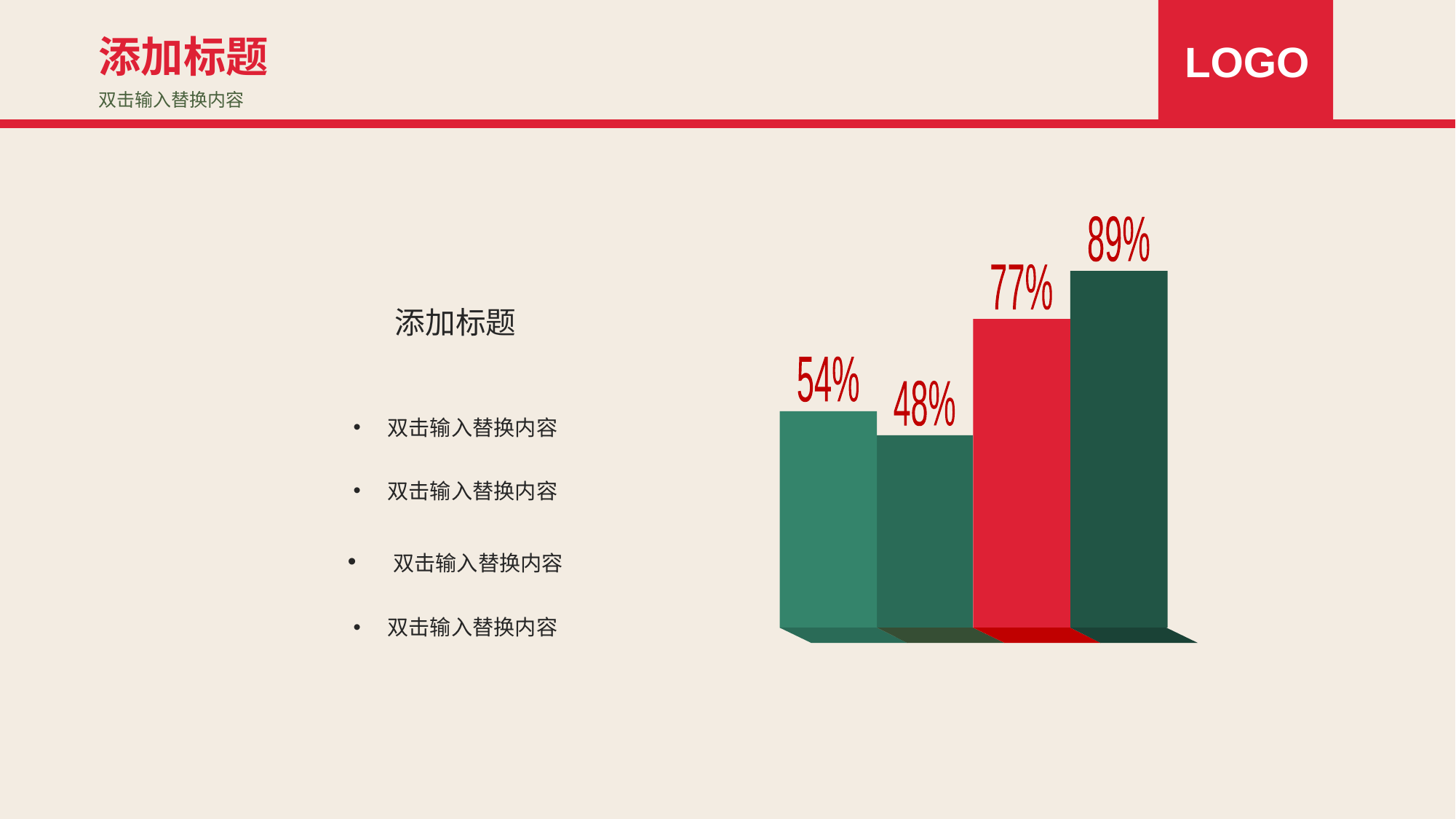

添加标题
LOGO
双击输入替换内容
89%

77%

54%
48%

添加标题

双击输入替换内容
双击输入替换内容
 双击输入替换内容
双击输入替换内容